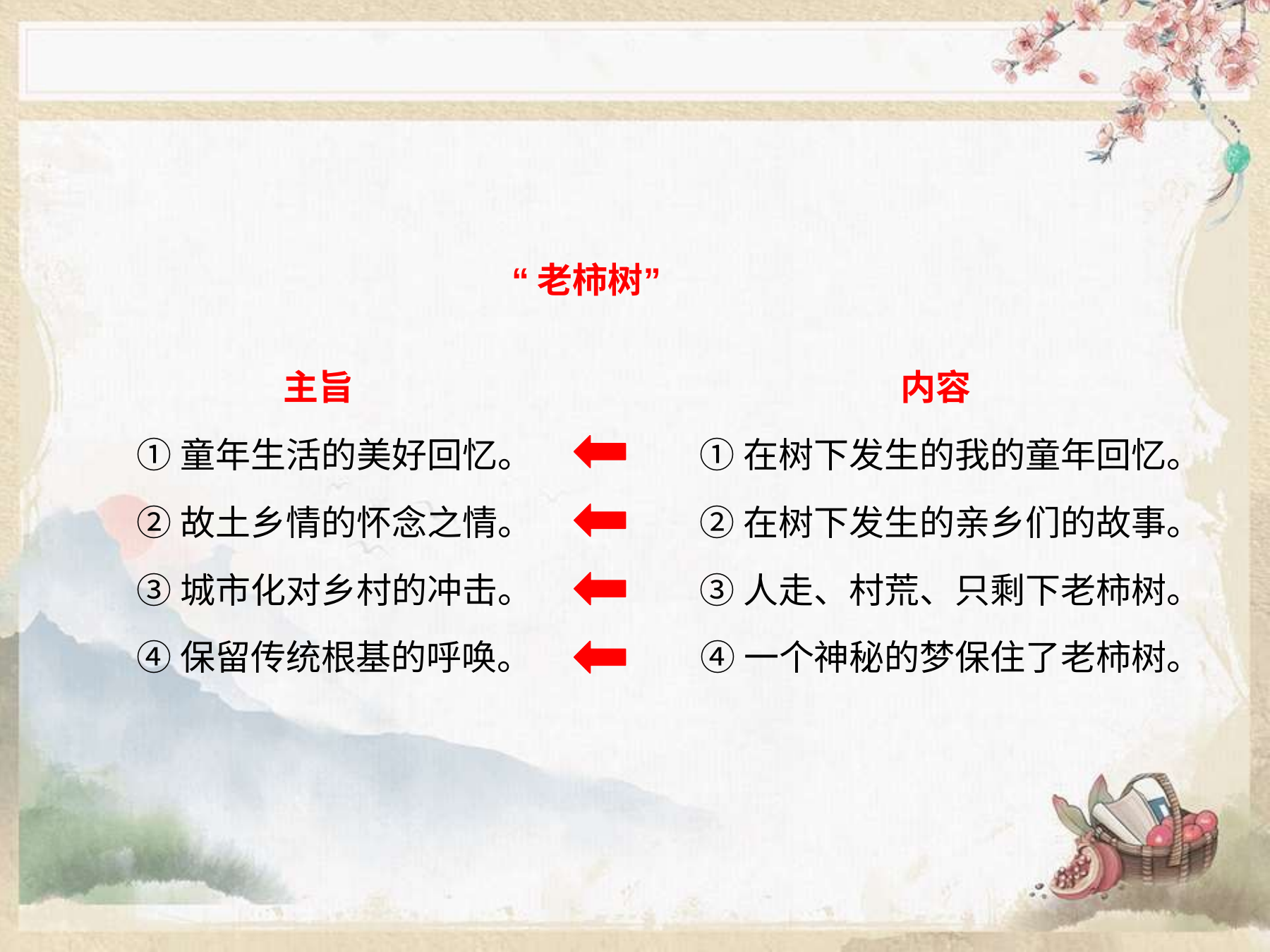

互动题

# “老柿树”
主旨
①童年生活的美好回忆。
②故土乡情的怀念之情。
③城市化对乡村的冲击。
④保留传统根基的呼唤。
内容
①在树下发生的我的童年回忆。
②在树下发生的亲乡们的故事。
③人走、村荒、只剩下老柿树。
④一个神秘的梦保住了老柿树。